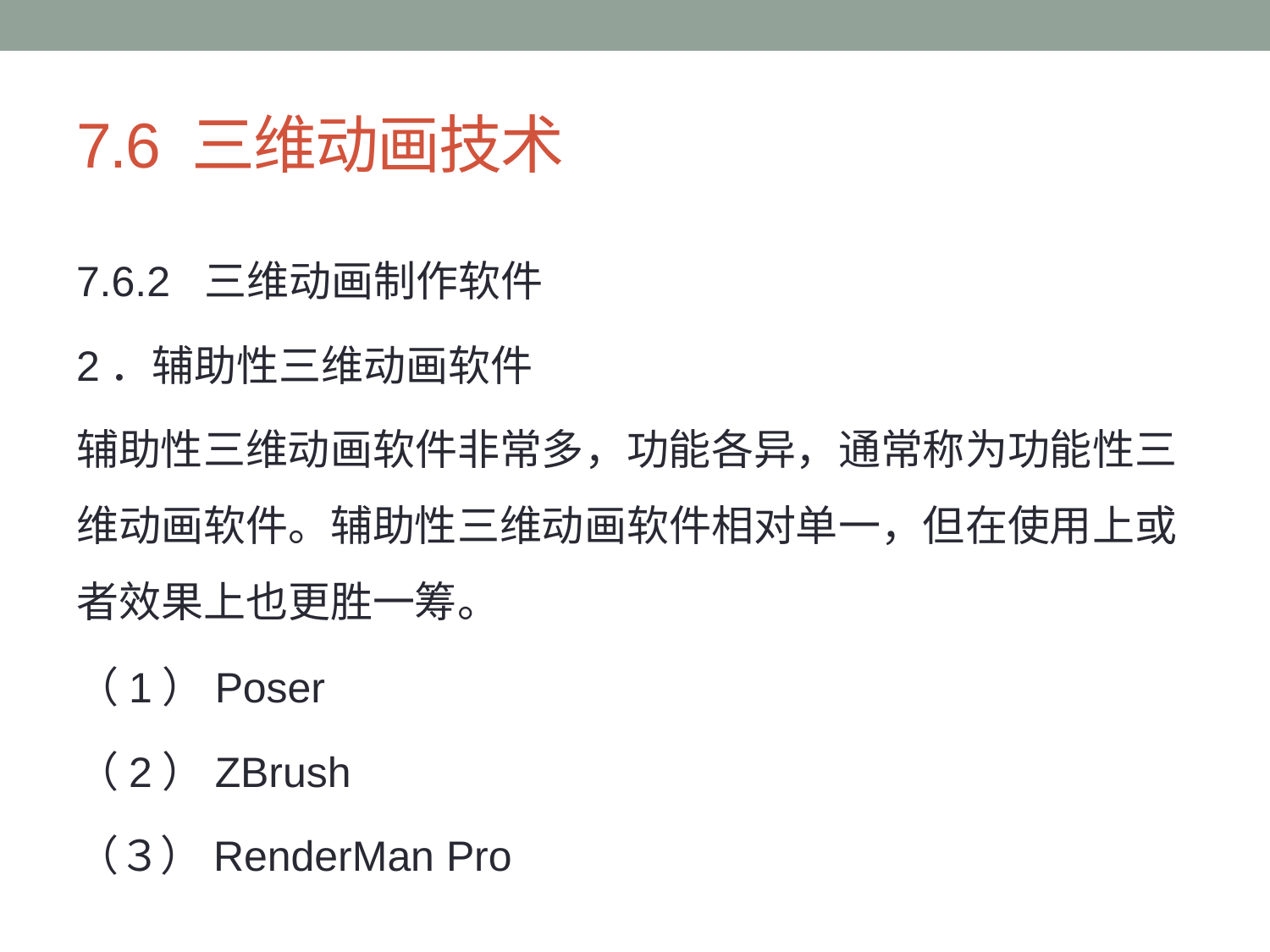

# 7.6 三维动画技术
7.6.2  三维动画制作软件
2．辅助性三维动画软件
辅助性三维动画软件非常多，功能各异，通常称为功能性三维动画软件。辅助性三维动画软件相对单一，但在使用上或者效果上也更胜一筹。
（1）Poser
（2）ZBrush
（３）RenderMan Pro